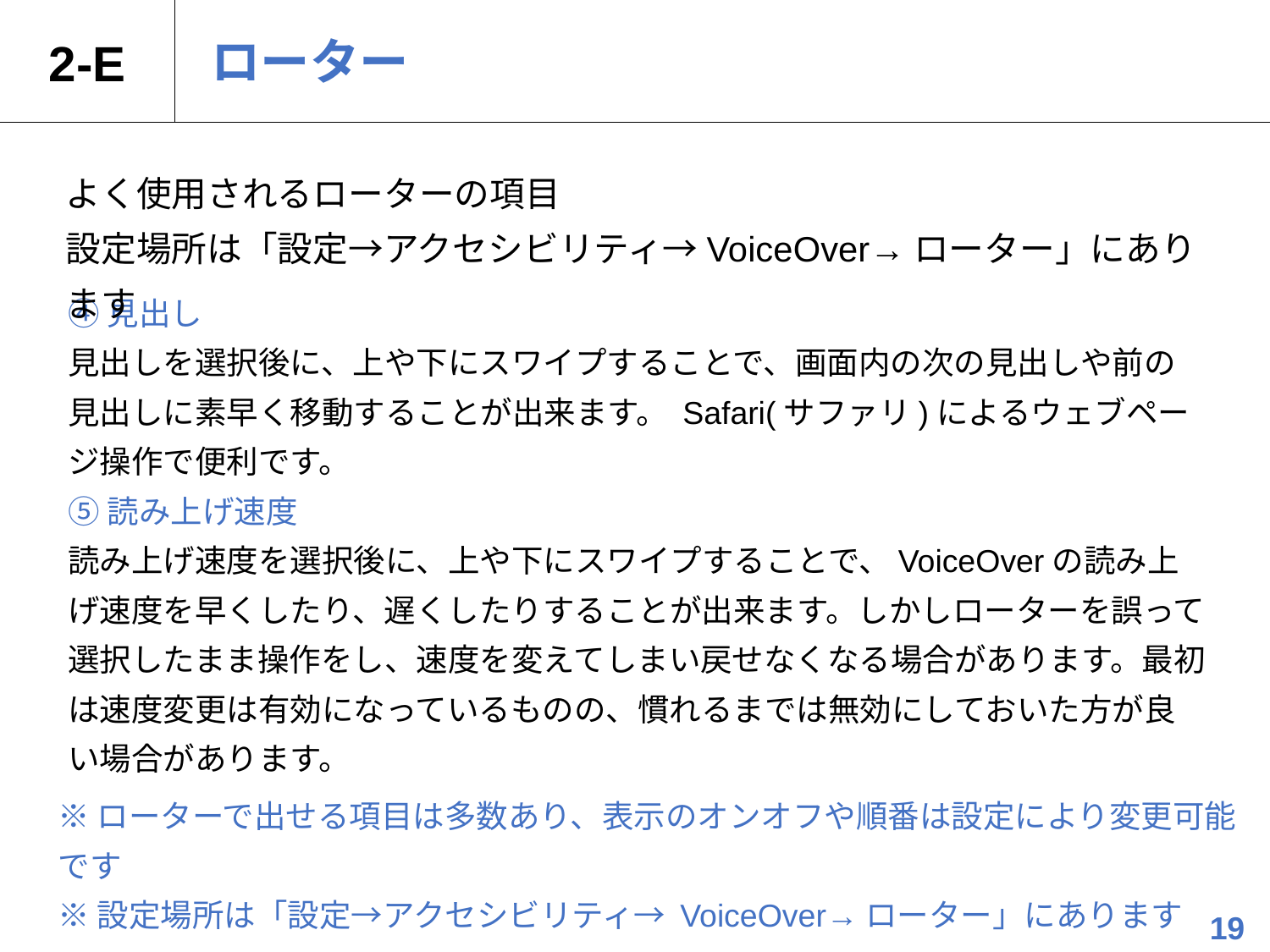

# 2-E
ローター
よく使用されるローターの項目
設定場所は「設定→アクセシビリティ→VoiceOver→ローター」にあります
④見出し
見出しを選択後に、上や下にスワイプすることで、画面内の次の見出しや前の見出しに素早く移動することが出来ます。 Safari(サファリ)によるウェブページ操作で便利です。
⑤読み上げ速度​
読み上げ速度を選択後に、上や下にスワイプすることで、VoiceOverの読み上げ速度を早くしたり、遅くしたりすることが出来ます。しかしローターを誤って選択したまま操作をし、速度を変えてしまい戻せなくなる場合があります。最初は速度変更は有効になっているものの、慣れるまでは無効にしておいた方が良い場合があります。
※ローターで出せる項目は多数あり、表示のオンオフや順番は設定により変更可能です
※設定場所は「設定→アクセシビリティ→ VoiceOver→ローター」にあります
19